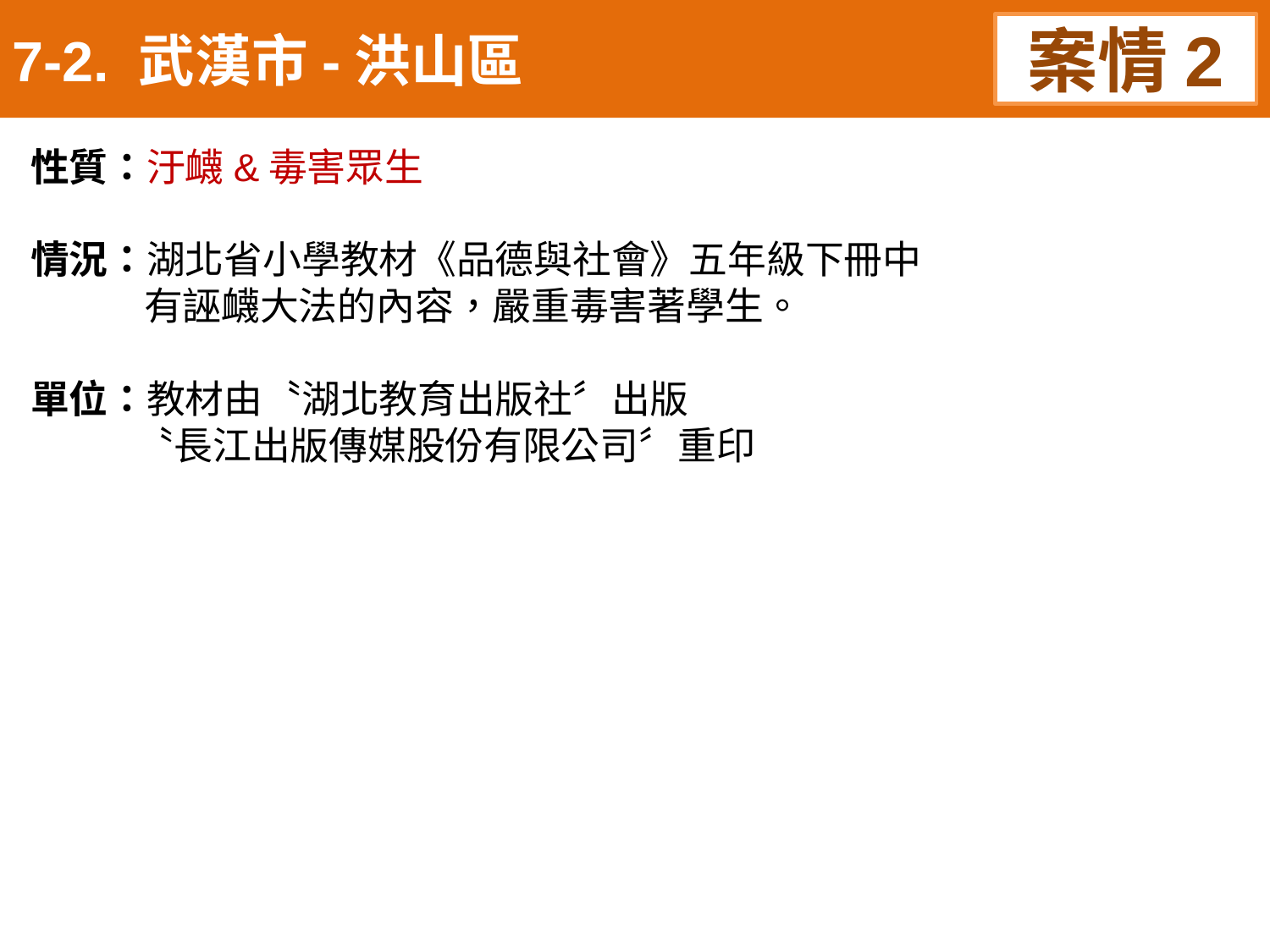

7-2. 武漢市-洪山區
案情2

性質：汙衊&毒害眾生

情況：湖北省小學教材《品德與社會》五年級下冊中
            有誣衊大法的內容，嚴重毒害著學生。

單位：教材由〝湖北教育出版社〞出版
           〝長江出版傳媒股份有限公司〞重印